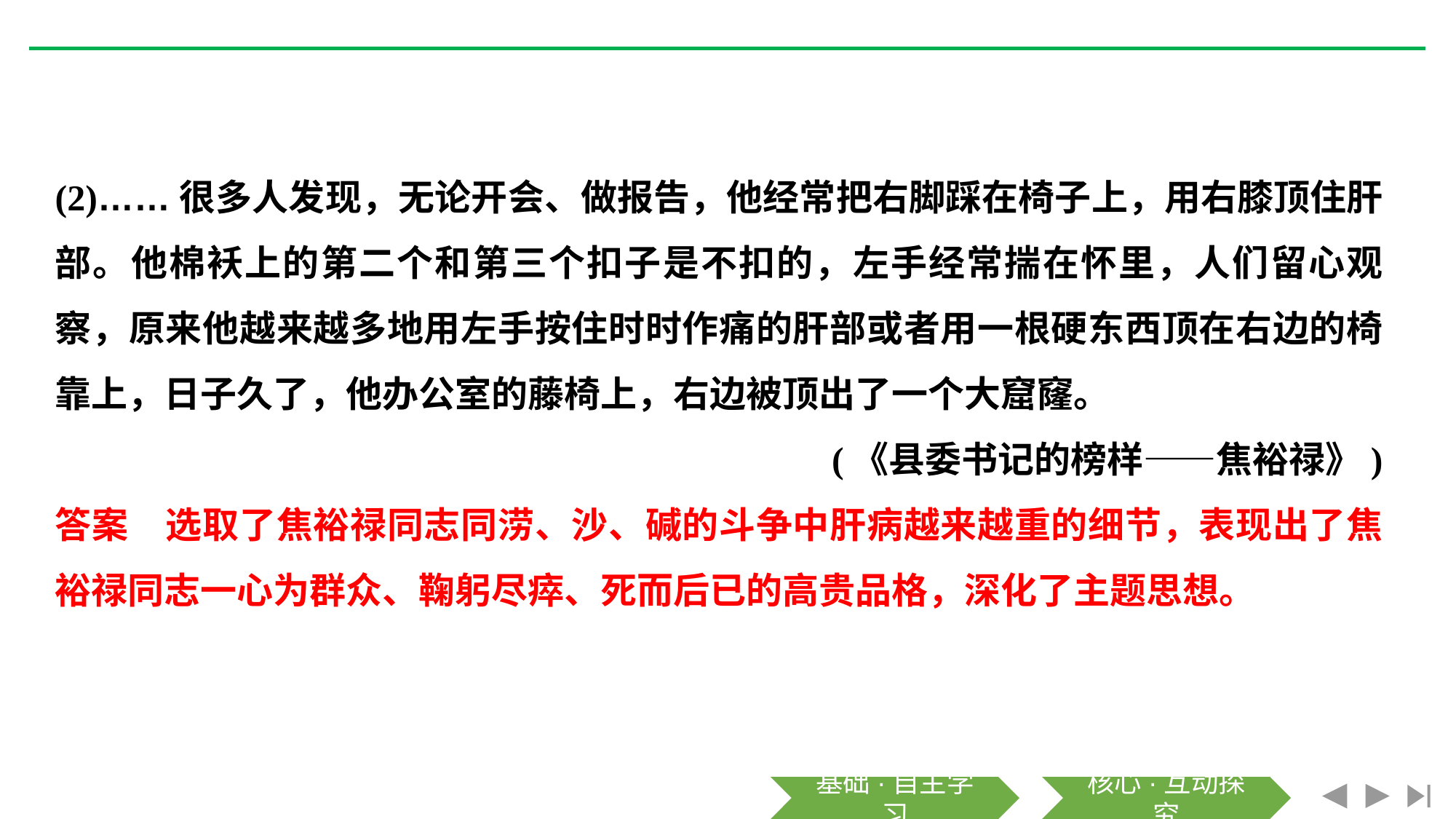

(2)……很多人发现，无论开会、做报告，他经常把右脚踩在椅子上，用右膝顶住肝部。他棉袄上的第二个和第三个扣子是不扣的，左手经常揣在怀里，人们留心观察，原来他越来越多地用左手按住时时作痛的肝部或者用一根硬东西顶在右边的椅靠上，日子久了，他办公室的藤椅上，右边被顶出了一个大窟窿。
(《县委书记的榜样——焦裕禄》)
答案　选取了焦裕禄同志同涝、沙、碱的斗争中肝病越来越重的细节，表现出了焦裕禄同志一心为群众、鞠躬尽瘁、死而后已的高贵品格，深化了主题思想。